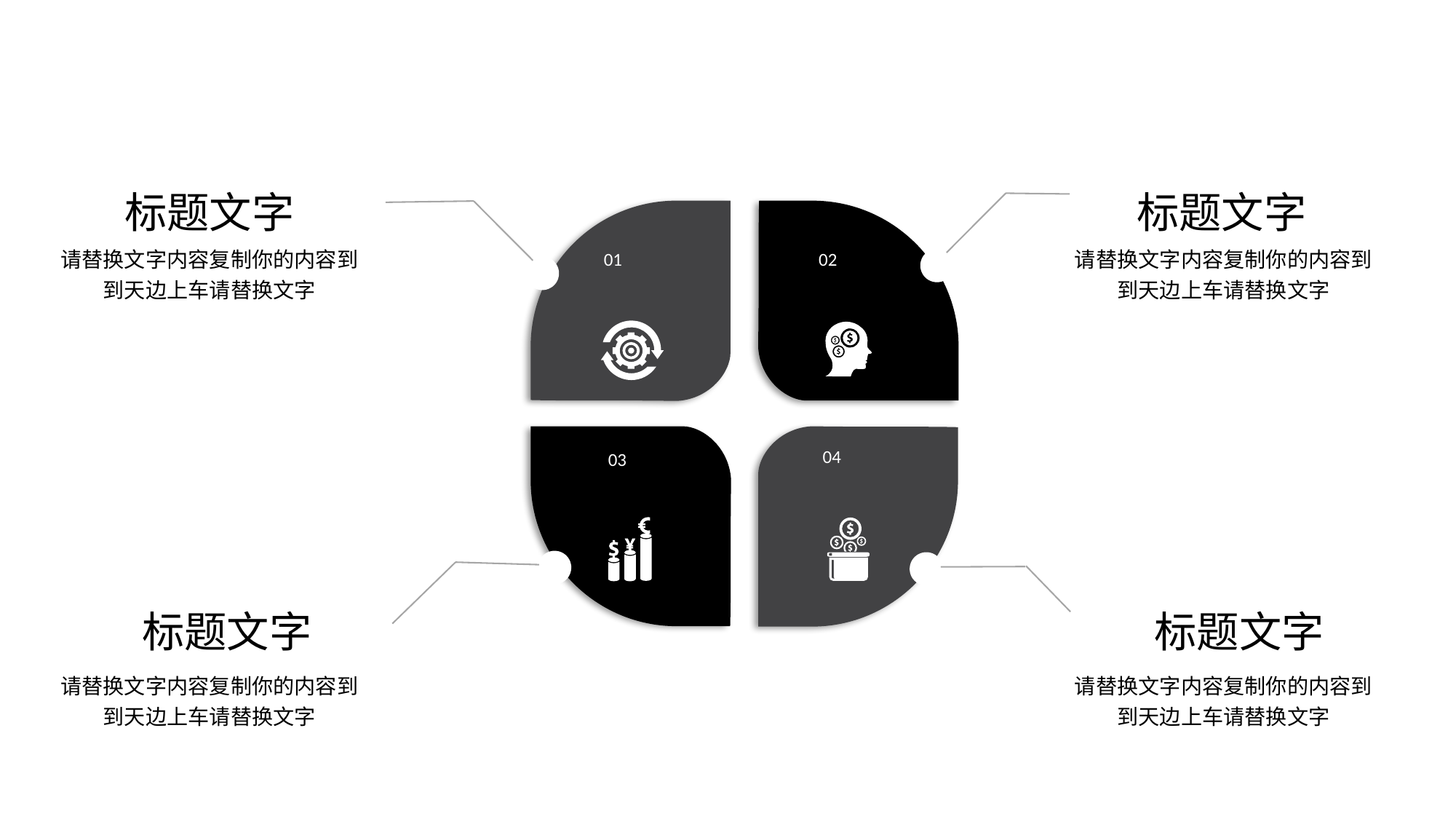

标题文字
标题文字

01
02

04
03

请替换文字内容复制你的内容到到天边上车请替换文字
请替换文字内容复制你的内容到到天边上车请替换文字
标题文字
标题文字
请替换文字内容复制你的内容到到天边上车请替换文字
请替换文字内容复制你的内容到到天边上车请替换文字